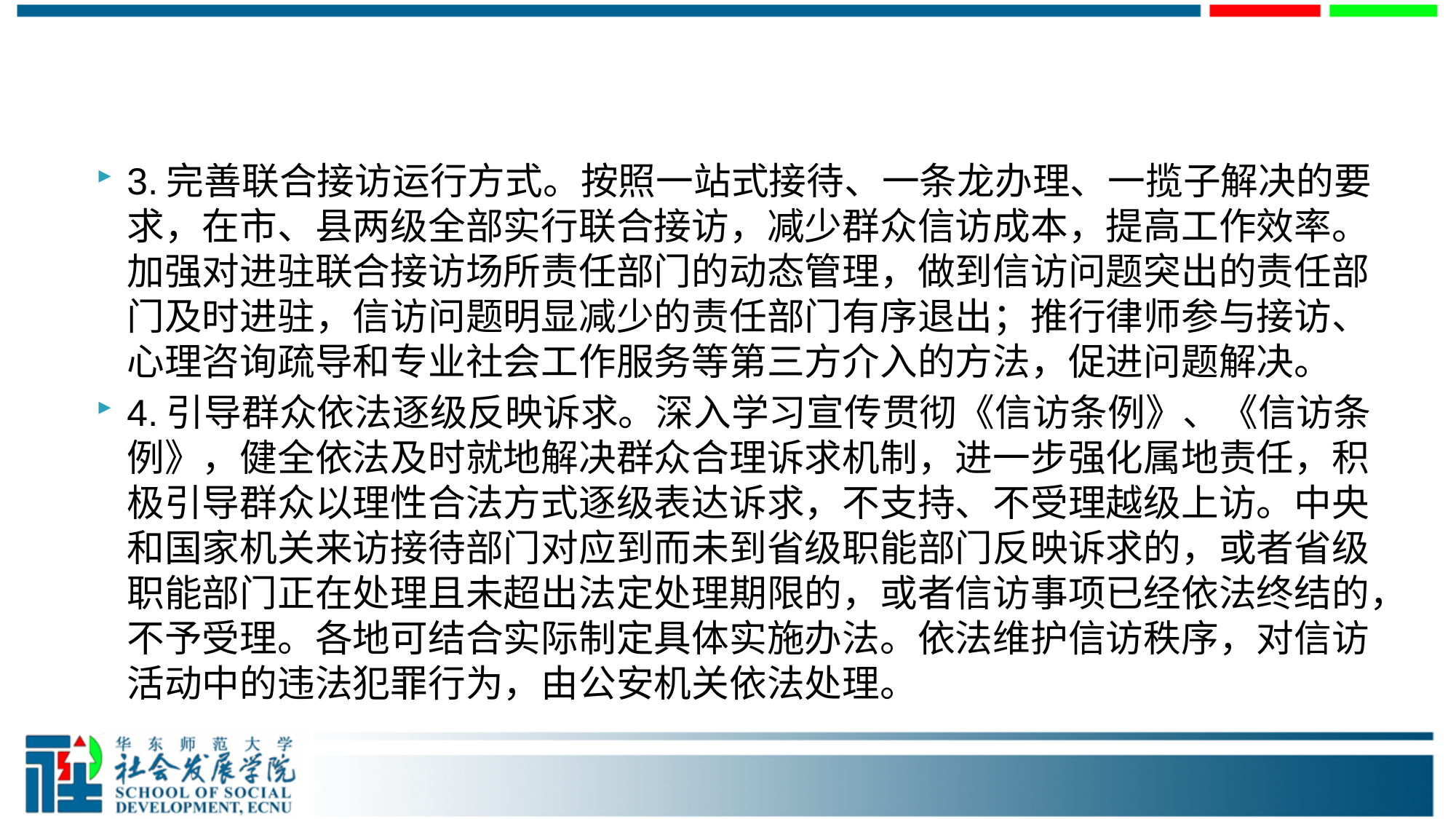

#
3.完善联合接访运行方式。按照一站式接待、一条龙办理、一揽子解决的要求，在市、县两级全部实行联合接访，减少群众信访成本，提高工作效率。加强对进驻联合接访场所责任部门的动态管理，做到信访问题突出的责任部门及时进驻，信访问题明显减少的责任部门有序退出；推行律师参与接访、心理咨询疏导和专业社会工作服务等第三方介入的方法，促进问题解决。
4.引导群众依法逐级反映诉求。深入学习宣传贯彻《信访条例》、《信访条例》，健全依法及时就地解决群众合理诉求机制，进一步强化属地责任，积极引导群众以理性合法方式逐级表达诉求，不支持、不受理越级上访。中央和国家机关来访接待部门对应到而未到省级职能部门反映诉求的，或者省级职能部门正在处理且未超出法定处理期限的，或者信访事项已经依法终结的，不予受理。各地可结合实际制定具体实施办法。依法维护信访秩序，对信访活动中的违法犯罪行为，由公安机关依法处理。